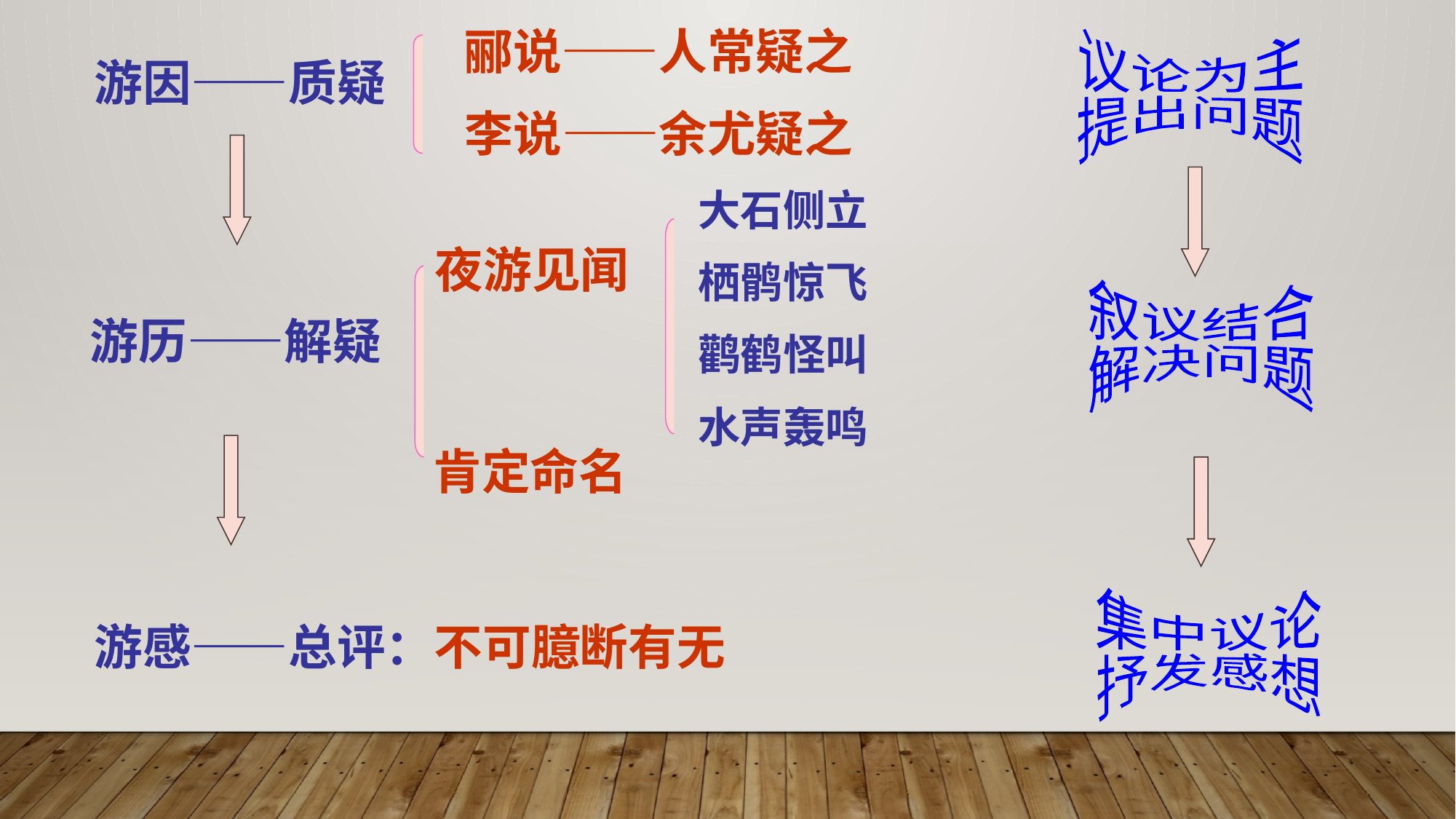

郦说——人常疑之
李说——余尤疑之
议论为主
提出问题

游因——质疑

大石侧立
栖鹘惊飞
鹳鹤怪叫
水声轰鸣

夜游见闻

叙议结合
解决问题
游历——解疑

肯定命名

集中议论
抒发感想
游感——总评：不可臆断有无